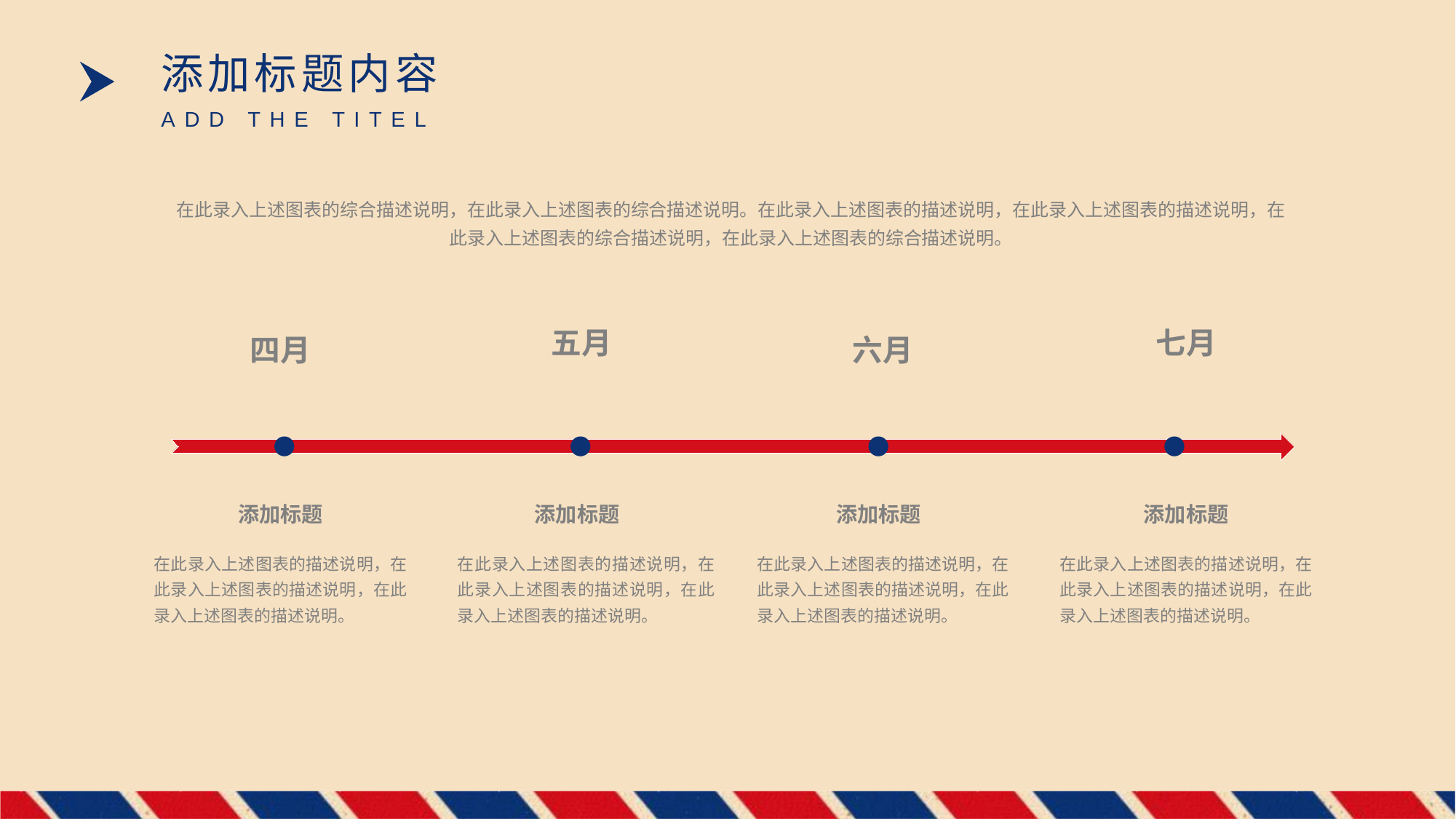

添加标题内容

ADD THE TITEL
在此录入上述图表的综合描述说明，在此录入上述图表的综合描述说明。在此录入上述图表的描述说明，在此录入上述图表的描述说明，在此录入上述图表的综合描述说明，在此录入上述图表的综合描述说明。
五月
七月
四月
六月

添加标题
添加标题
添加标题
添加标题
在此录入上述图表的描述说明，在此录入上述图表的描述说明，在此录入上述图表的描述说明。
在此录入上述图表的描述说明，在此录入上述图表的描述说明，在此录入上述图表的描述说明。
在此录入上述图表的描述说明，在此录入上述图表的描述说明，在此录入上述图表的描述说明。
在此录入上述图表的描述说明，在此录入上述图表的描述说明，在此录入上述图表的描述说明。